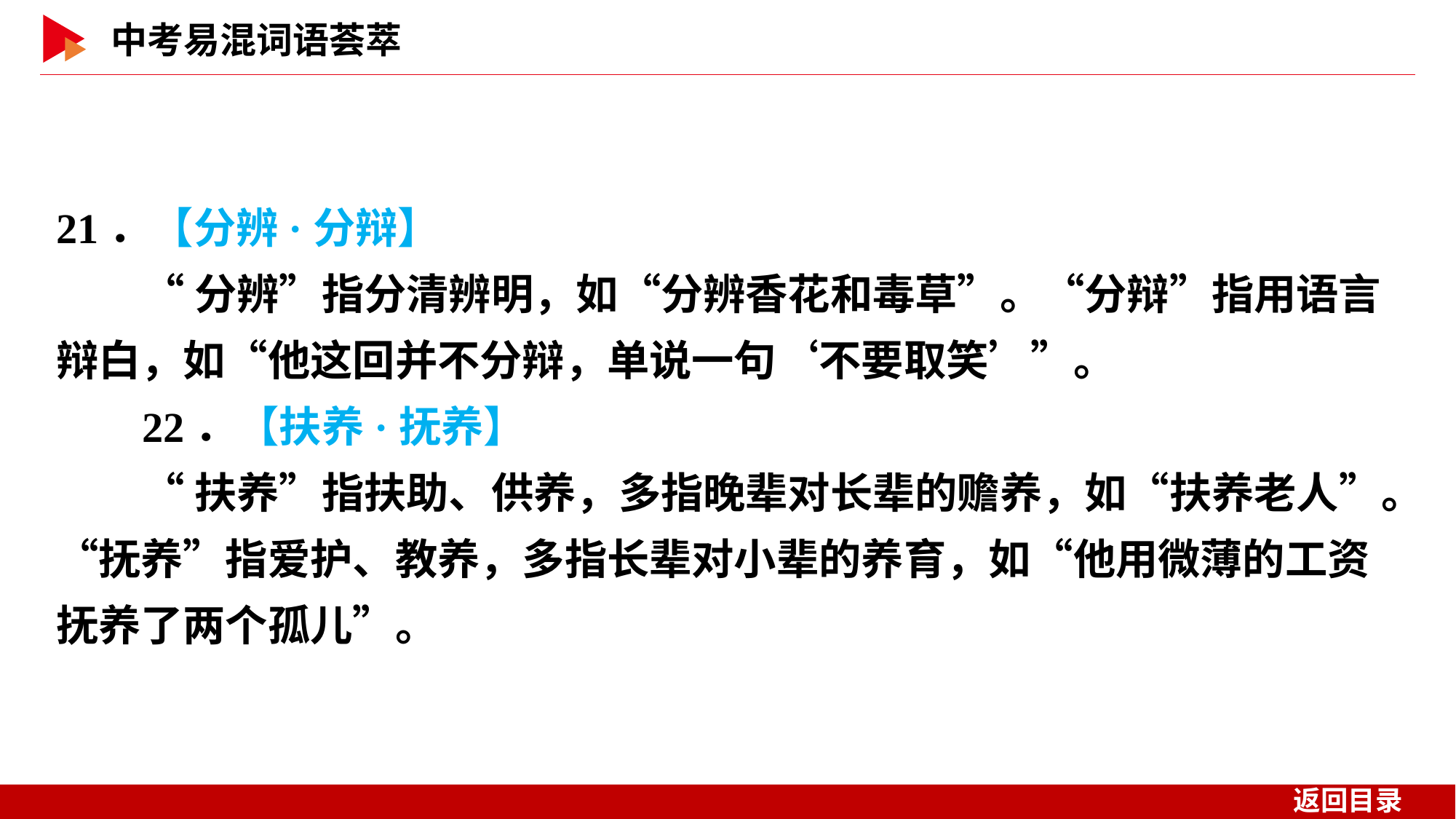

21．【分辨·分辩】
“分辨”指分清辨明，如“分辨香花和毒草”。“分辩”指用语言辩白，如“他这回并不分辩，单说一句‘不要取笑’”。
22．【扶养·抚养】
“扶养”指扶助、供养，多指晚辈对长辈的赡养，如“扶养老人”。“抚养”指爱护、教养，多指长辈对小辈的养育，如“他用微薄的工资抚养了两个孤儿”。